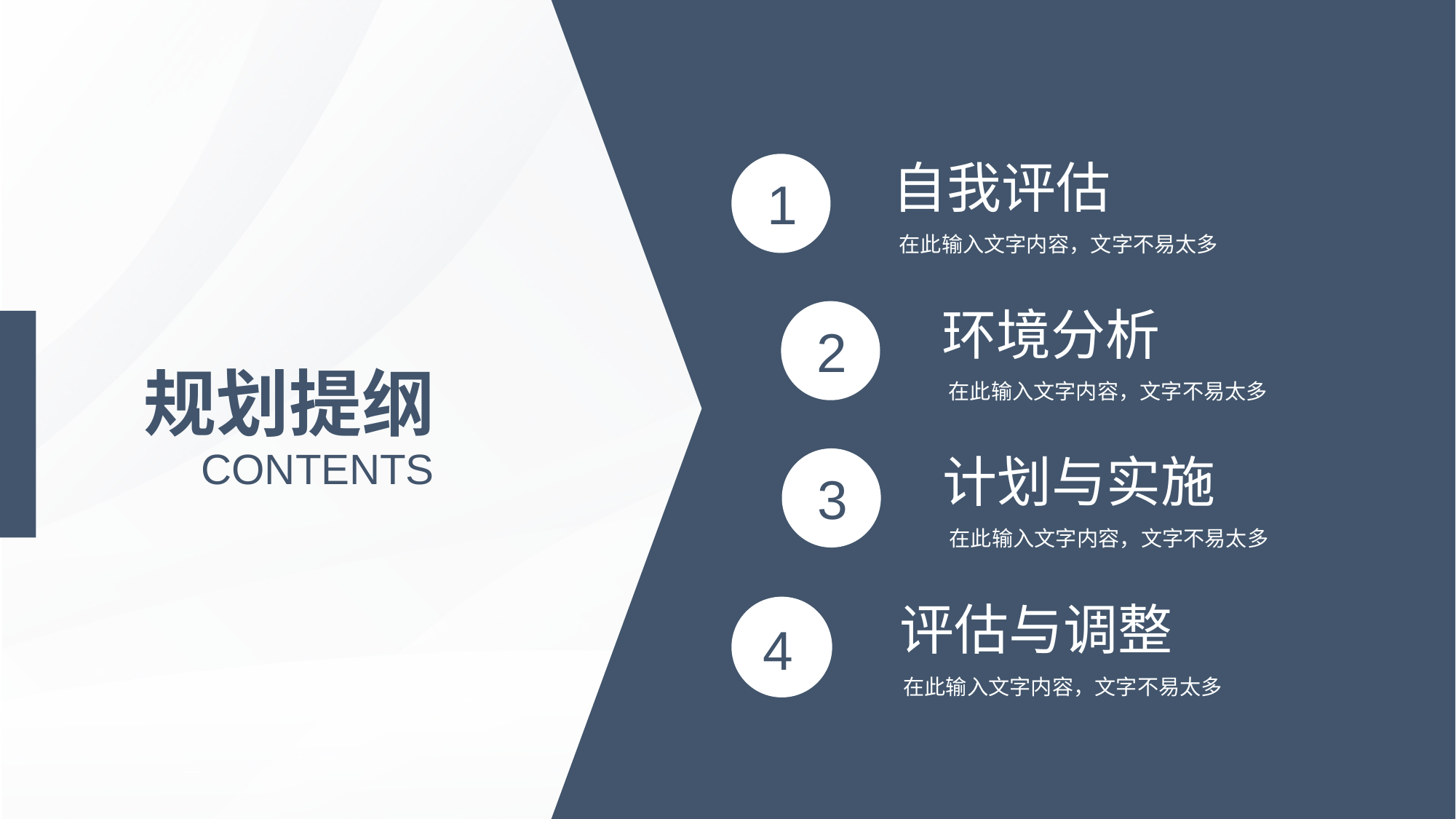

自我评估
在此输入文字内容，文字不易太多

1
环境分析
在此输入文字内容，文字不易太多

2
规划提纲
CONTENTS
计划与实施
在此输入文字内容，文字不易太多

3
评估与调整
在此输入文字内容，文字不易太多

4